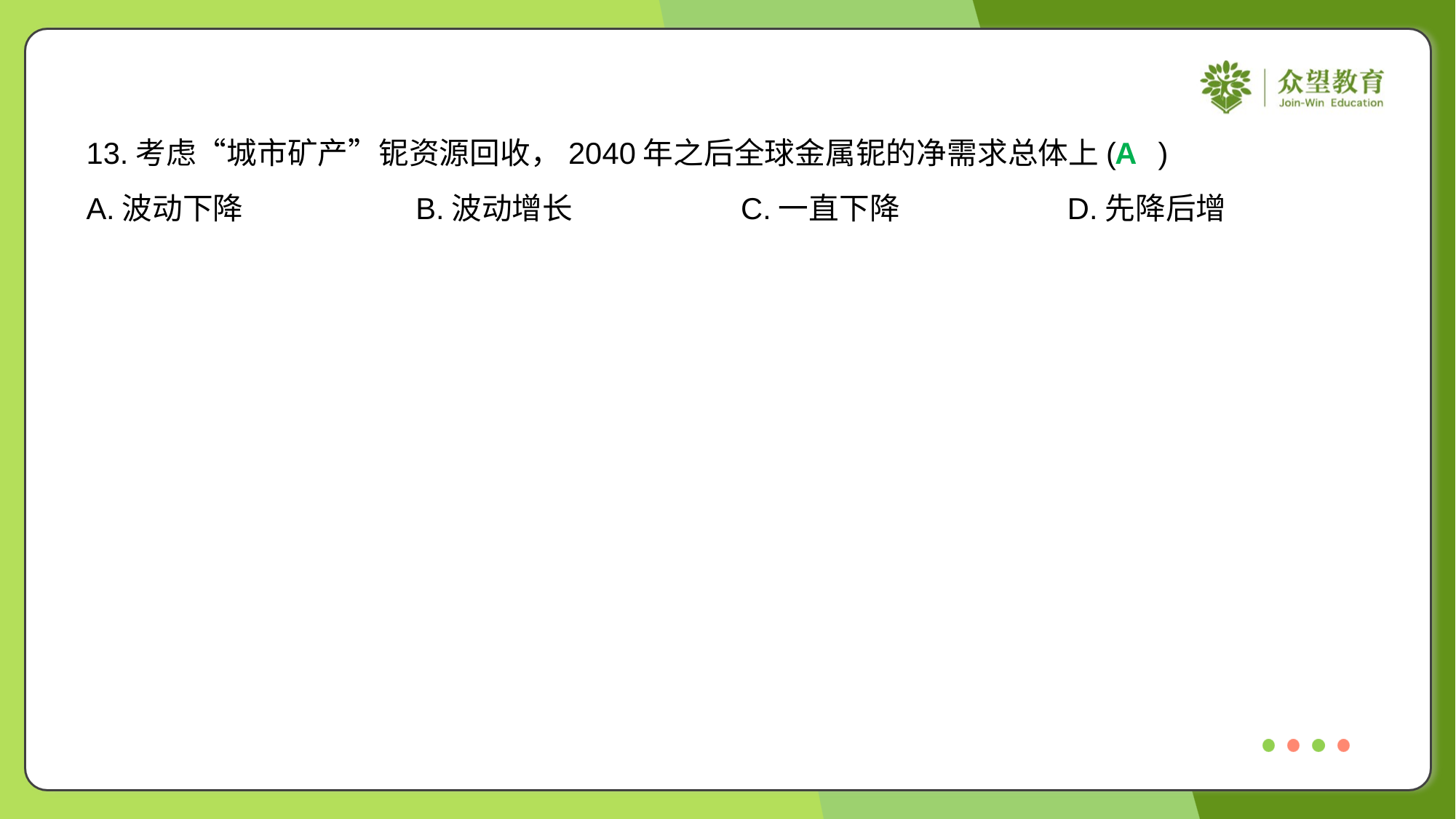

13.考虑“城市矿产”铌资源回收，2040年之后全球金属铌的净需求总体上(     )
A
A.波动下降	B.波动增长	C.一直下降	D.先降后增